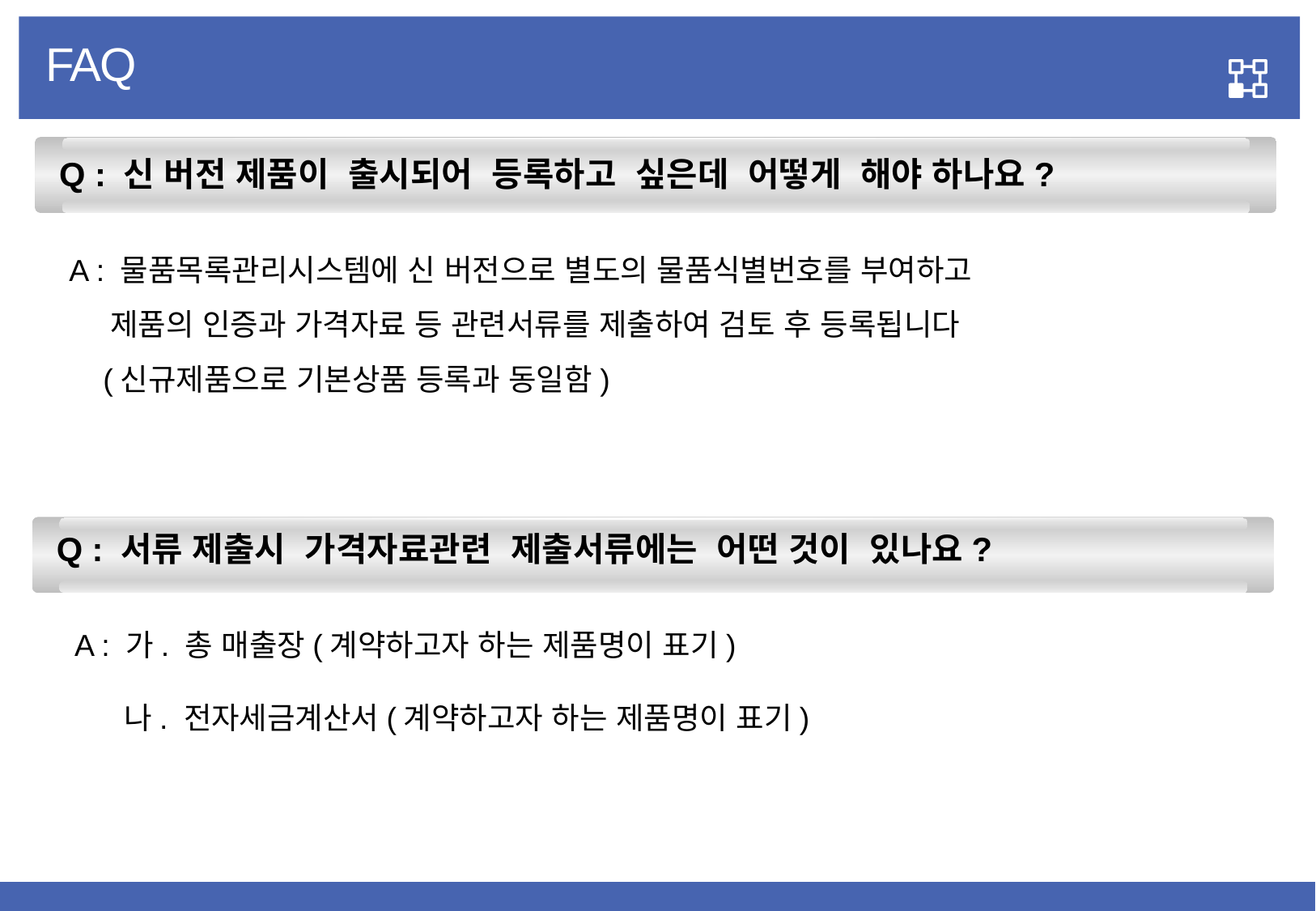

FAQ

 Q : 신 버전 제품이  출시되어  등록하고  싶은데  어떻게  해야 하나요?
A : 물품목록관리시스템에 신 버전으로 별도의 물품식별번호를 부여하고
    제품의 인증과 가격자료 등 관련서류를 제출하여 검토 후 등록됩니다
    (신규제품으로 기본상품 등록과 동일함)

 Q : 서류 제출시  가격자료관련  제출서류에는  어떤 것이  있나요?

 A : 가. 총 매출장(계약하고자 하는 제품명이 표기)

      나. 전자세금계산서(계약하고자 하는 제품명이 표기)